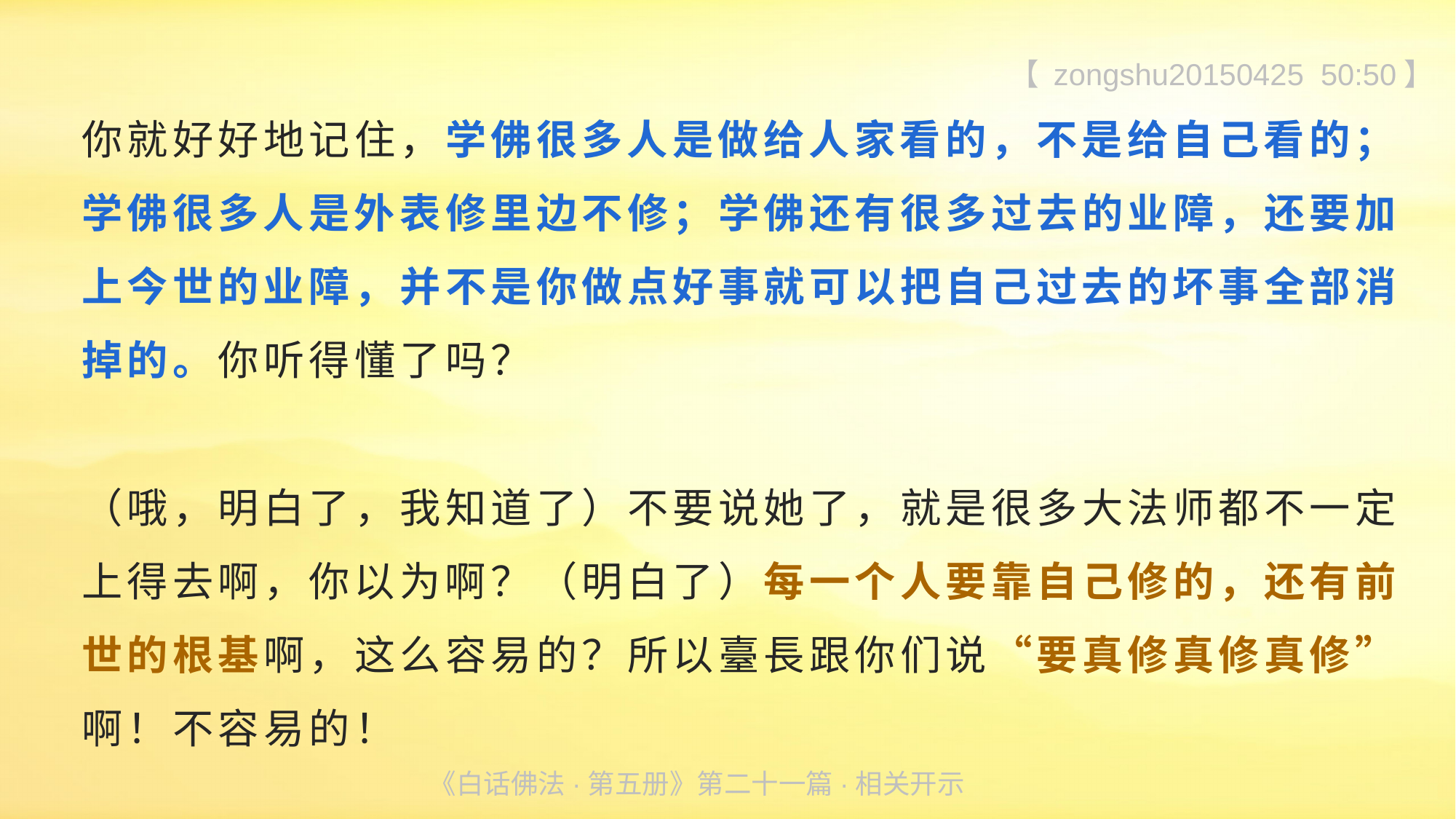

【 zongshu20150425  50:50】
你就好好地记住，学佛很多人是做给人家看的，不是给自己看的；学佛很多人是外表修里边不修；学佛还有很多过去的业障，还要加上今世的业障，并不是你做点好事就可以把自己过去的坏事全部消掉的。你听得懂了吗？

（哦，明白了，我知道了）不要说她了，就是很多大法师都不一定上得去啊，你以为啊？（明白了）每一个人要靠自己修的，还有前世的根基啊，这么容易的？所以臺長跟你们说“要真修真修真修”啊！不容易的！
《白话佛法·第五册》第二十一篇·相关开示